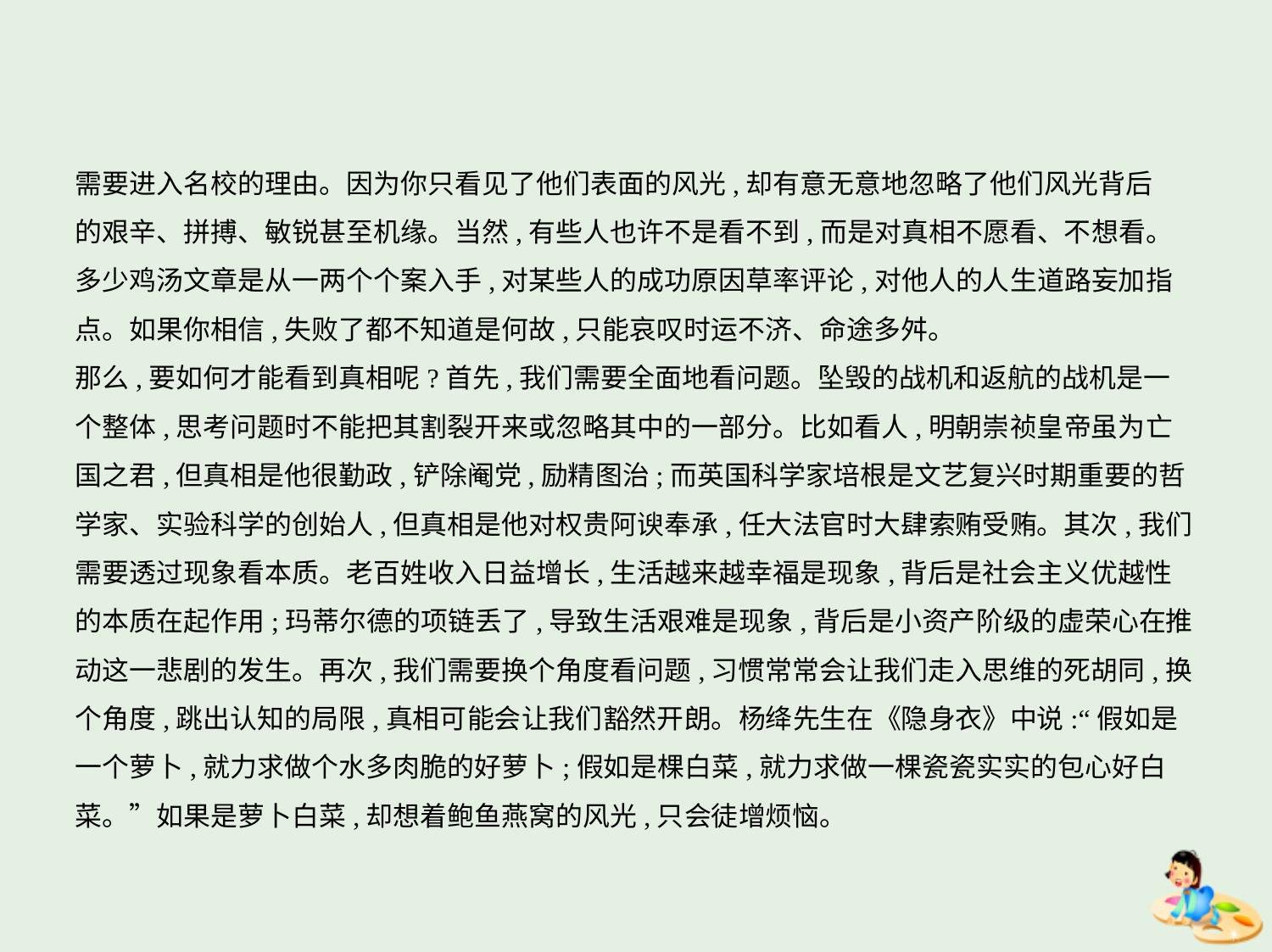

需要进入名校的理由。因为你只看见了他们表面的风光,却有意无意地忽略了他们风光背后
的艰辛、拼搏、敏锐甚至机缘。当然,有些人也许不是看不到,而是对真相不愿看、不想看。
多少鸡汤文章是从一两个个案入手,对某些人的成功原因草率评论,对他人的人生道路妄加指
点。如果你相信,失败了都不知道是何故,只能哀叹时运不济、命途多舛。
那么,要如何才能看到真相呢?首先,我们需要全面地看问题。坠毁的战机和返航的战机是一
个整体,思考问题时不能把其割裂开来或忽略其中的一部分。比如看人,明朝崇祯皇帝虽为亡
国之君,但真相是他很勤政,铲除阉党,励精图治;而英国科学家培根是文艺复兴时期重要的哲
学家、实验科学的创始人,但真相是他对权贵阿谀奉承,任大法官时大肆索贿受贿。其次,我们
需要透过现象看本质。老百姓收入日益增长,生活越来越幸福是现象,背后是社会主义优越性
的本质在起作用;玛蒂尔德的项链丢了,导致生活艰难是现象,背后是小资产阶级的虚荣心在推
动这一悲剧的发生。再次,我们需要换个角度看问题,习惯常常会让我们走入思维的死胡同,换
个角度,跳出认知的局限,真相可能会让我们豁然开朗。杨绛先生在《隐身衣》中说:“假如是
一个萝卜,就力求做个水多肉脆的好萝卜;假如是棵白菜,就力求做一棵瓷瓷实实的包心好白
菜。”如果是萝卜白菜,却想着鲍鱼燕窝的风光,只会徒增烦恼。